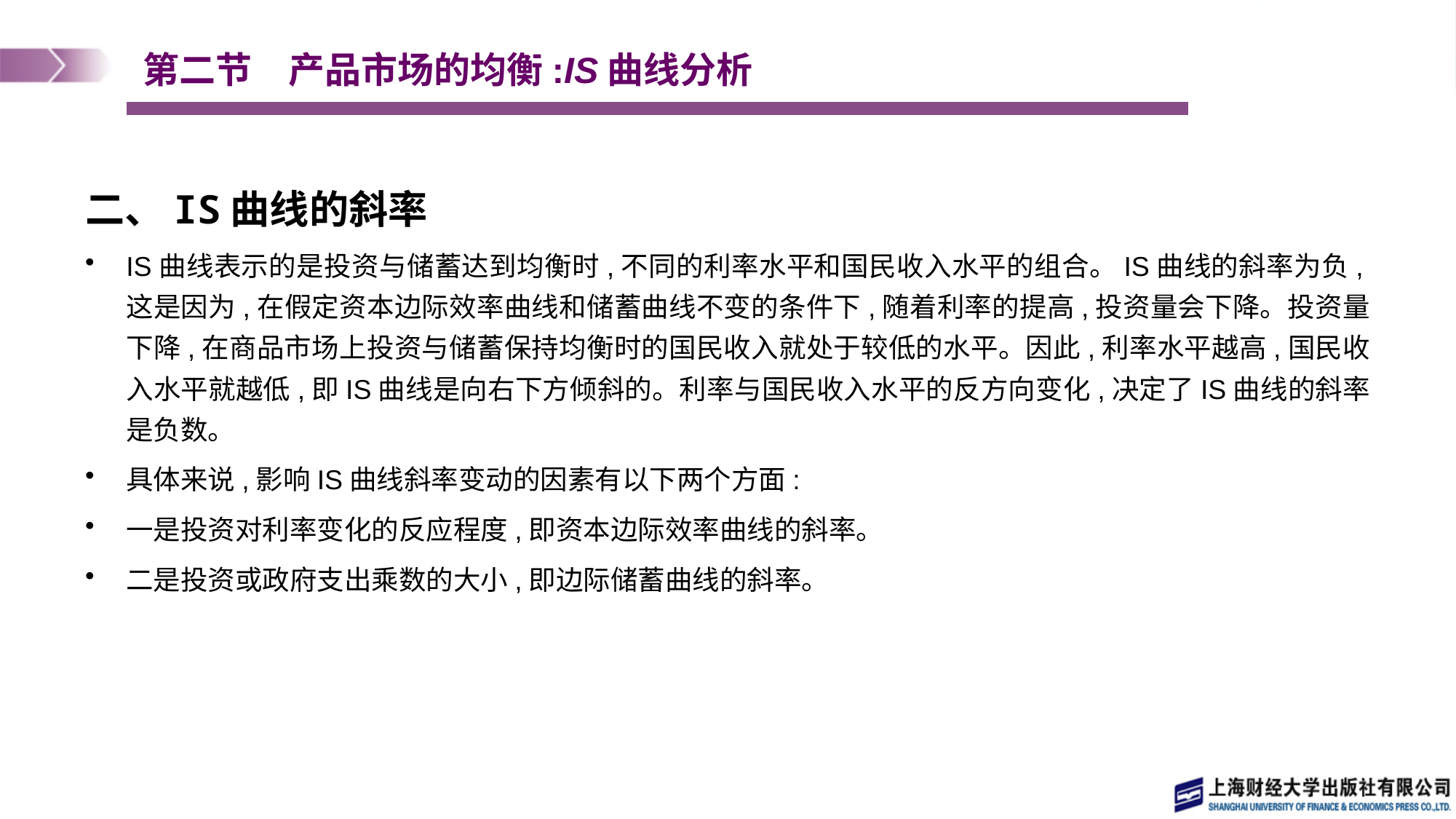

# 第二节　产品市场的均衡:IS曲线分析
二、IS曲线的斜率
IS曲线表示的是投资与储蓄达到均衡时,不同的利率水平和国民收入水平的组合。IS曲线的斜率为负,这是因为,在假定资本边际效率曲线和储蓄曲线不变的条件下,随着利率的提高,投资量会下降。投资量下降,在商品市场上投资与储蓄保持均衡时的国民收入就处于较低的水平。因此,利率水平越高,国民收入水平就越低,即IS曲线是向右下方倾斜的。利率与国民收入水平的反方向变化,决定了IS曲线的斜率是负数。
具体来说,影响IS曲线斜率变动的因素有以下两个方面:
一是投资对利率变化的反应程度,即资本边际效率曲线的斜率。
二是投资或政府支出乘数的大小,即边际储蓄曲线的斜率。